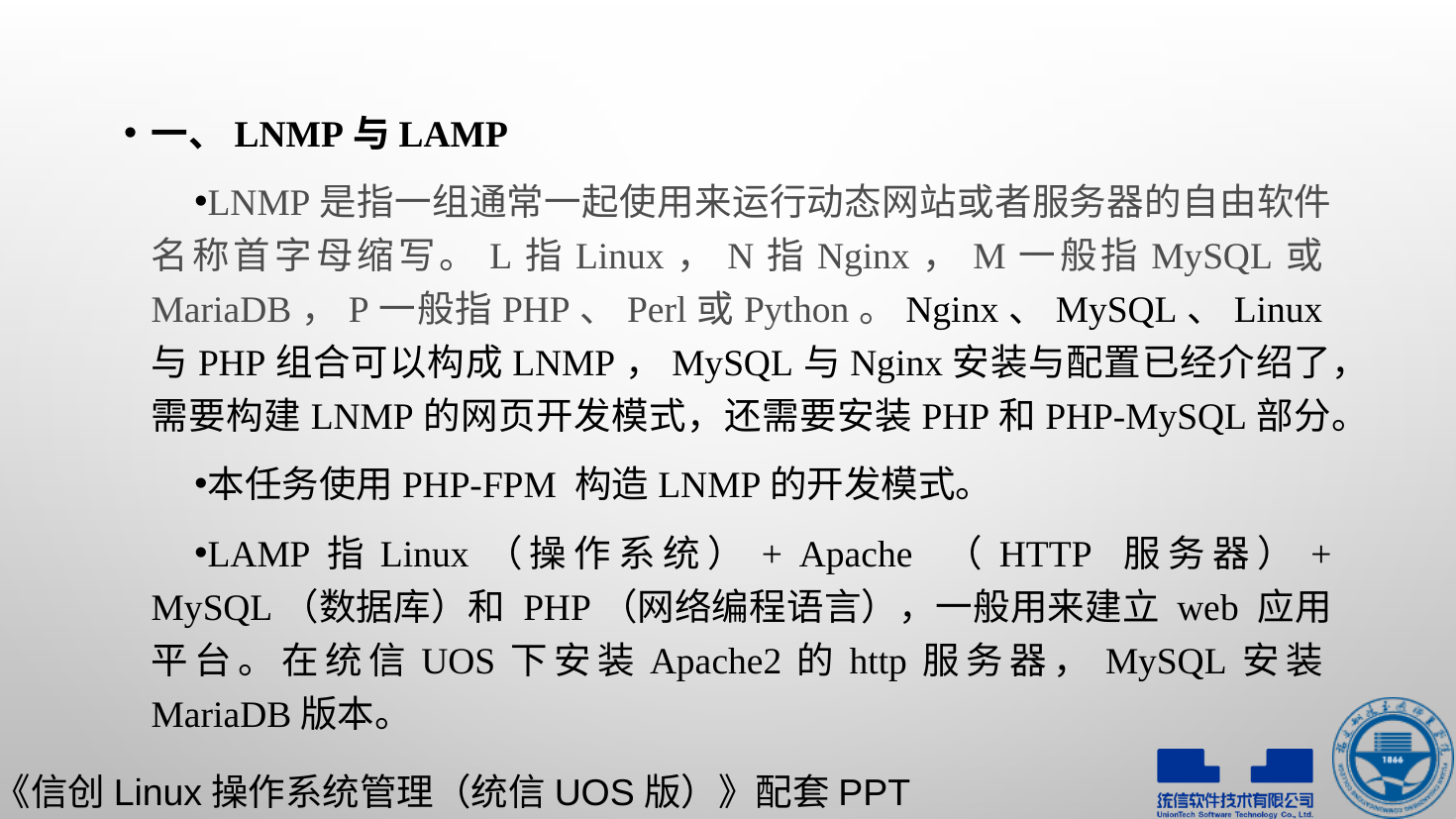

一、LNMP与LAMP
LNMP是指一组通常一起使用来运行动态网站或者服务器的自由软件名称首字母缩写。L指Linux，N指Nginx，M一般指MySQL或MariaDB，P一般指PHP、Perl或Python。Nginx、MySQL、Linux与PHP组合可以构成LNMP，MySQL与Nginx安装与配置已经介绍了，需要构建LNMP的网页开发模式，还需要安装PHP和PHP-MySQL部分。
本任务使用PHP-FPM 构造LNMP的开发模式。
LAMP指Linux（操作系统）+ Apache （HTTP 服务器）+ MySQL（数据库）和 PHP（网络编程语言），一般用来建立 web 应用平台。在统信UOS下安装Apache2的http服务器，MySQL安装MariaDB版本。